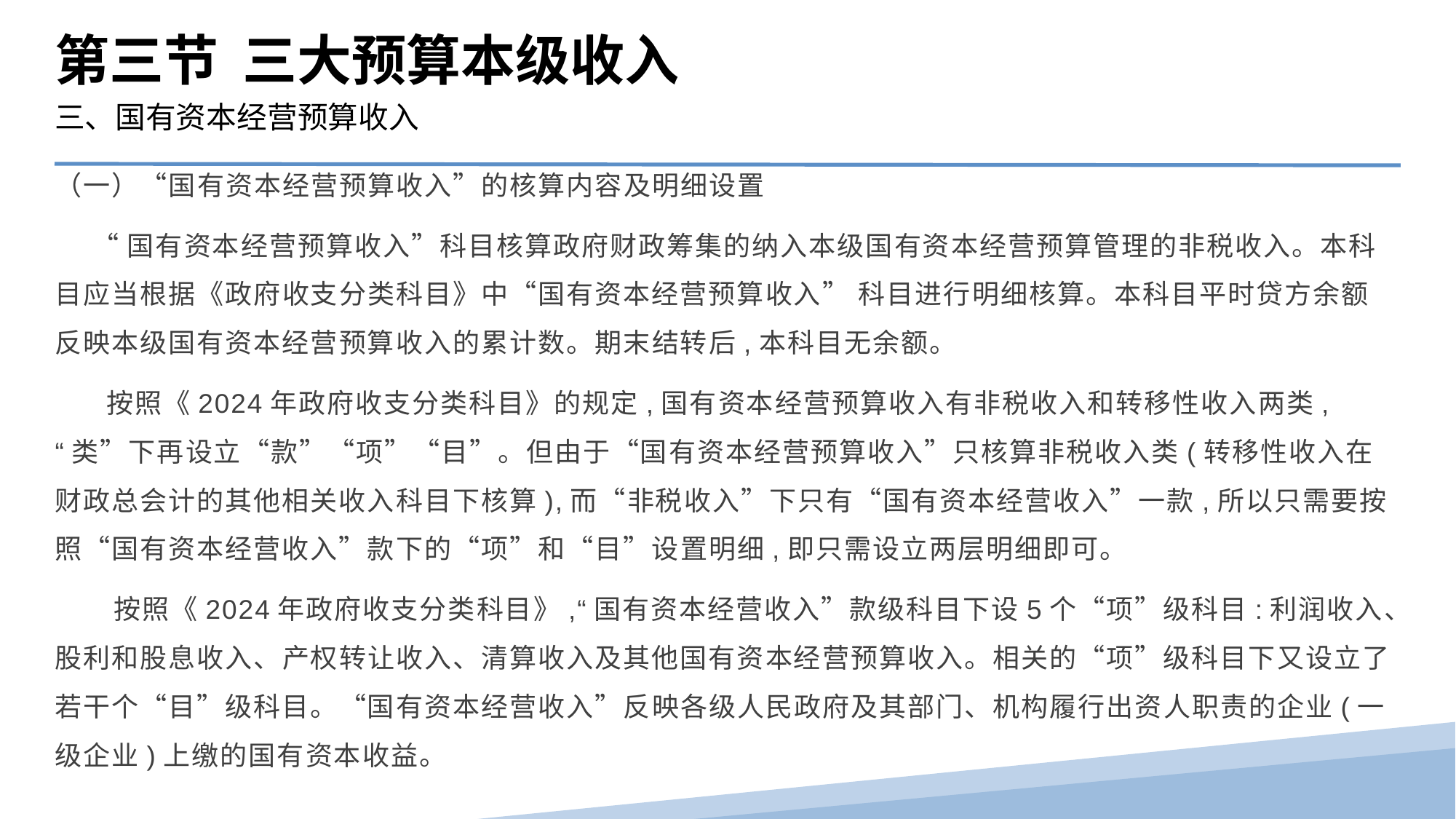

第三节  三大预算本级收入
三、国有资本经营预算收入
（一）“国有资本经营预算收入”的核算内容及明细设置
     “国有资本经营预算收入”科目核算政府财政筹集的纳入本级国有资本经营预算管理的非税收入。本科目应当根据《政府收支分类科目》中“国有资本经营预算收入” 科目进行明细核算。本科目平时贷方余额反映本级国有资本经营预算收入的累计数。期末结转后,本科目无余额。
      按照《2024年政府收支分类科目》的规定,国有资本经营预算收入有非税收入和转移性收入两类,“类”下再设立“款”“项”“目”。但由于“国有资本经营预算收入”只核算非税收入类(转移性收入在财政总会计的其他相关收入科目下核算),而“非税收入”下只有“国有资本经营收入”一款,所以只需要按照“国有资本经营收入”款下的“项”和“目”设置明细,即只需设立两层明细即可。
       按照《2024年政府收支分类科目》,“国有资本经营收入”款级科目下设5个“项”级科目:利润收入、股利和股息收入、产权转让收入、清算收入及其他国有资本经营预算收入。相关的“项”级科目下又设立了若干个“目”级科目。“国有资本经营收入”反映各级人民政府及其部门、机构履行出资人职责的企业(一级企业)上缴的国有资本收益。